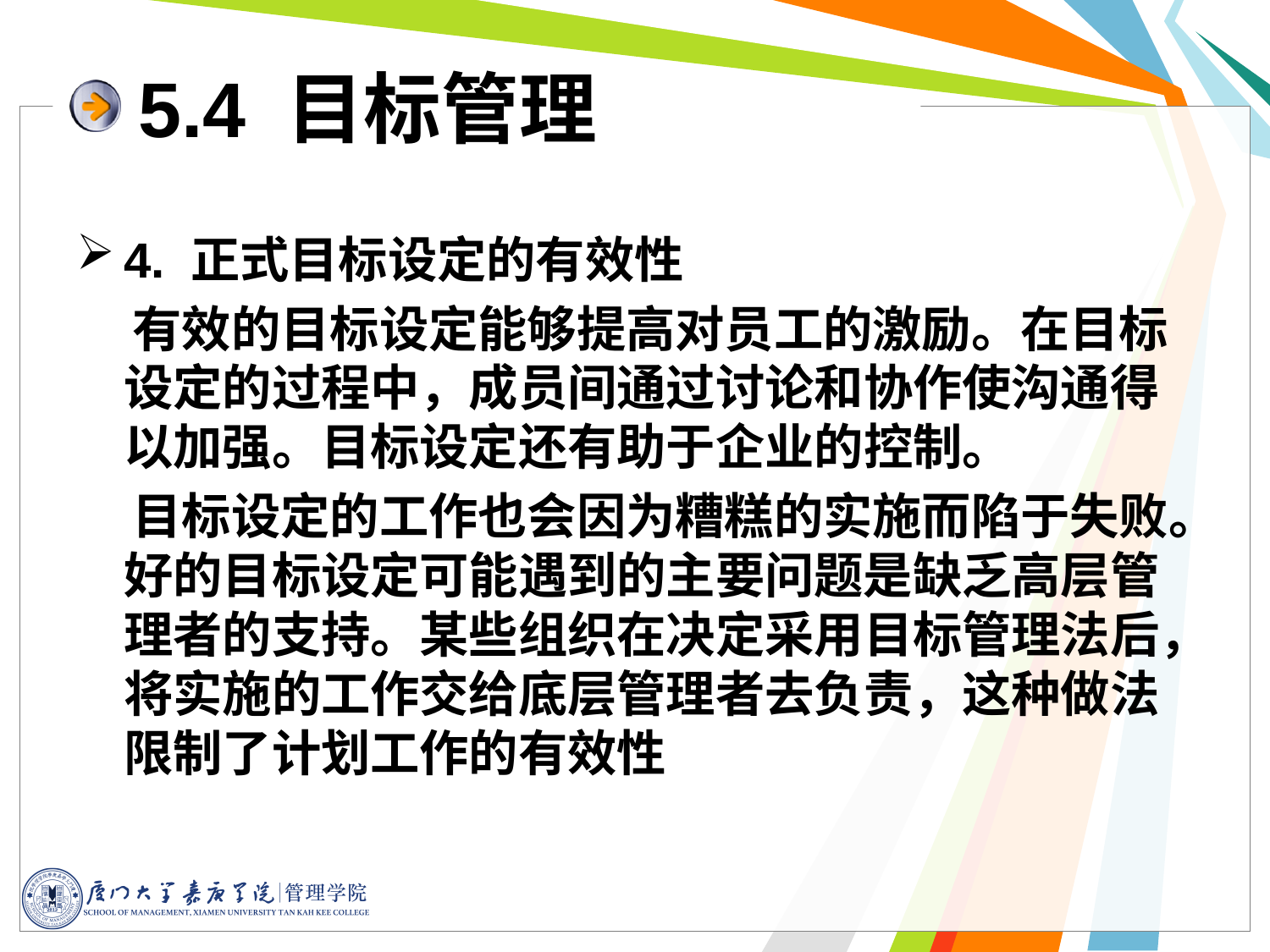

5.4 目标管理
4. 正式目标设定的有效性
    有效的目标设定能够提高对员工的激励。在目标设定的过程中，成员间通过讨论和协作使沟通得以加强。目标设定还有助于企业的控制。
    目标设定的工作也会因为糟糕的实施而陷于失败。好的目标设定可能遇到的主要问题是缺乏高层管理者的支持。某些组织在决定采用目标管理法后，将实施的工作交给底层管理者去负责，这种做法限制了计划工作的有效性